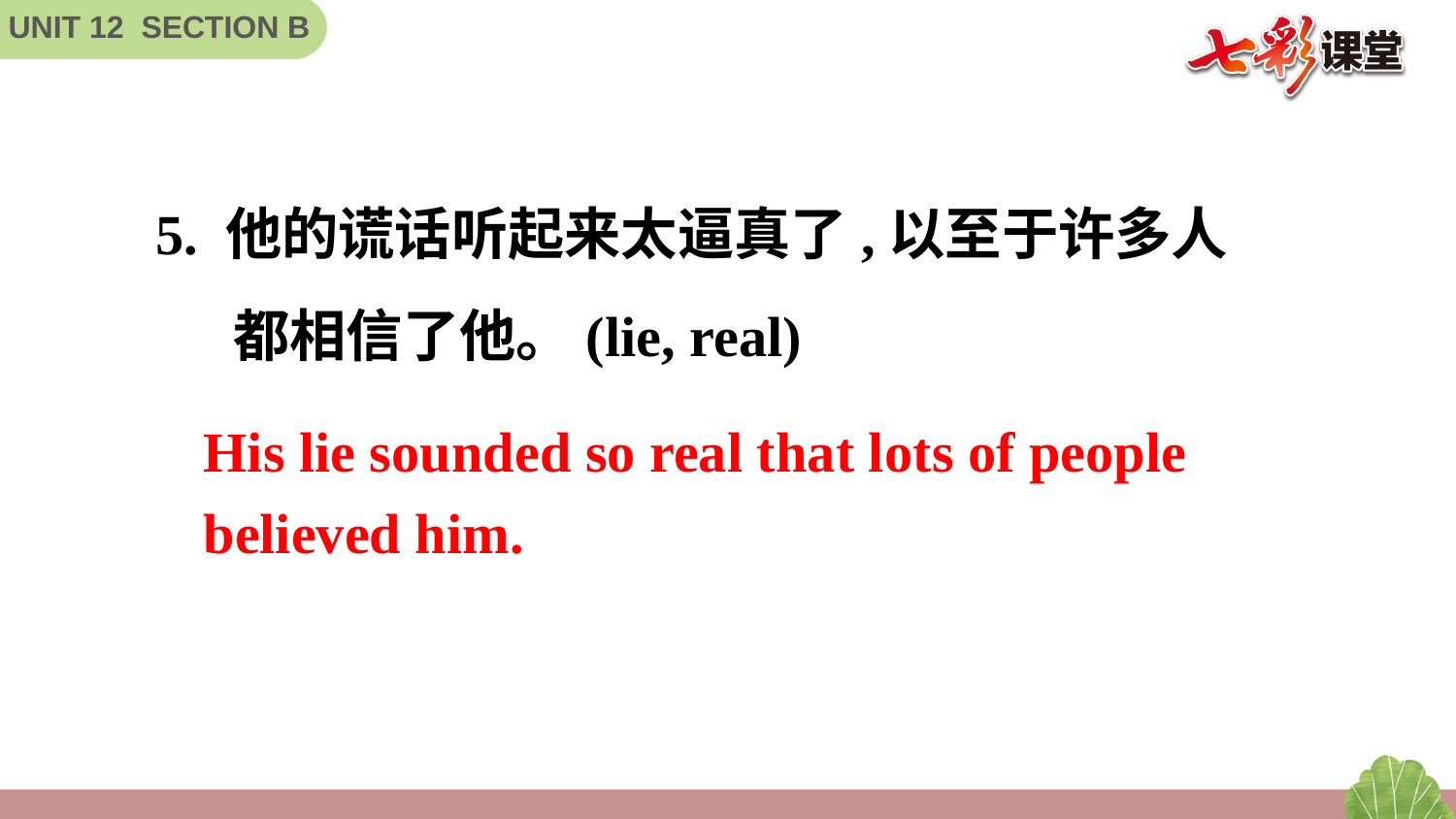

5. 他的谎话听起来太逼真了,以至于许多人
     都相信了他。(lie, real)
His lie sounded so real that lots of people believed him.